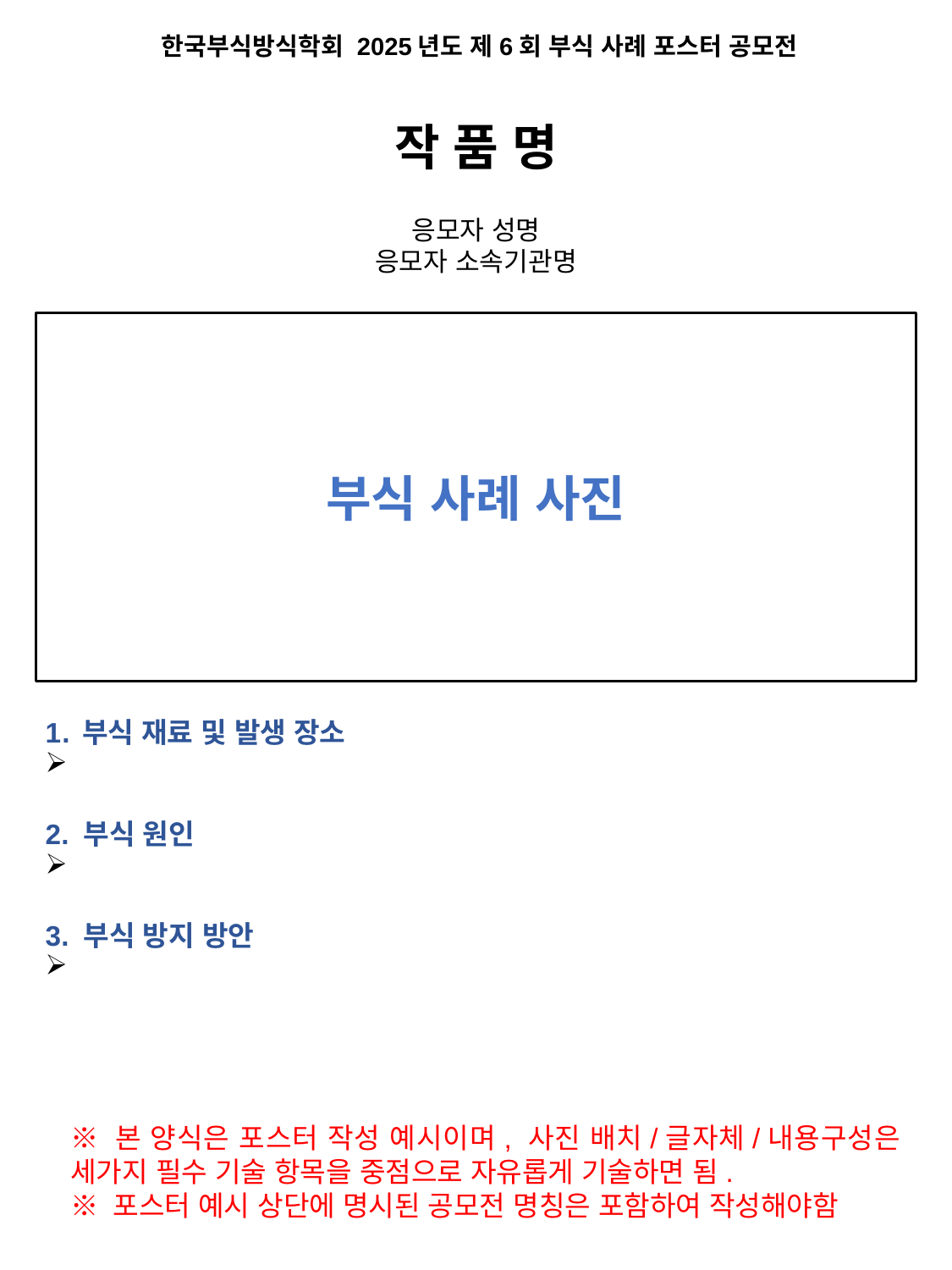

한국부식방식학회 2025년도 제6회 부식 사례 포스터 공모전
작 품 명

응모자 성명
응모자 소속기관명

부식 사례 사진

부식 재료 및 발생 장소

2. 부식 원인

3. 부식 방지 방안

※ 본 양식은 포스터 작성 예시이며, 사진 배치/글자체/내용구성은 세가지 필수 기술 항목을 중점으로 자유롭게 기술하면 됨.
※ 포스터 예시 상단에 명시된 공모전 명칭은 포함하여 작성해야함